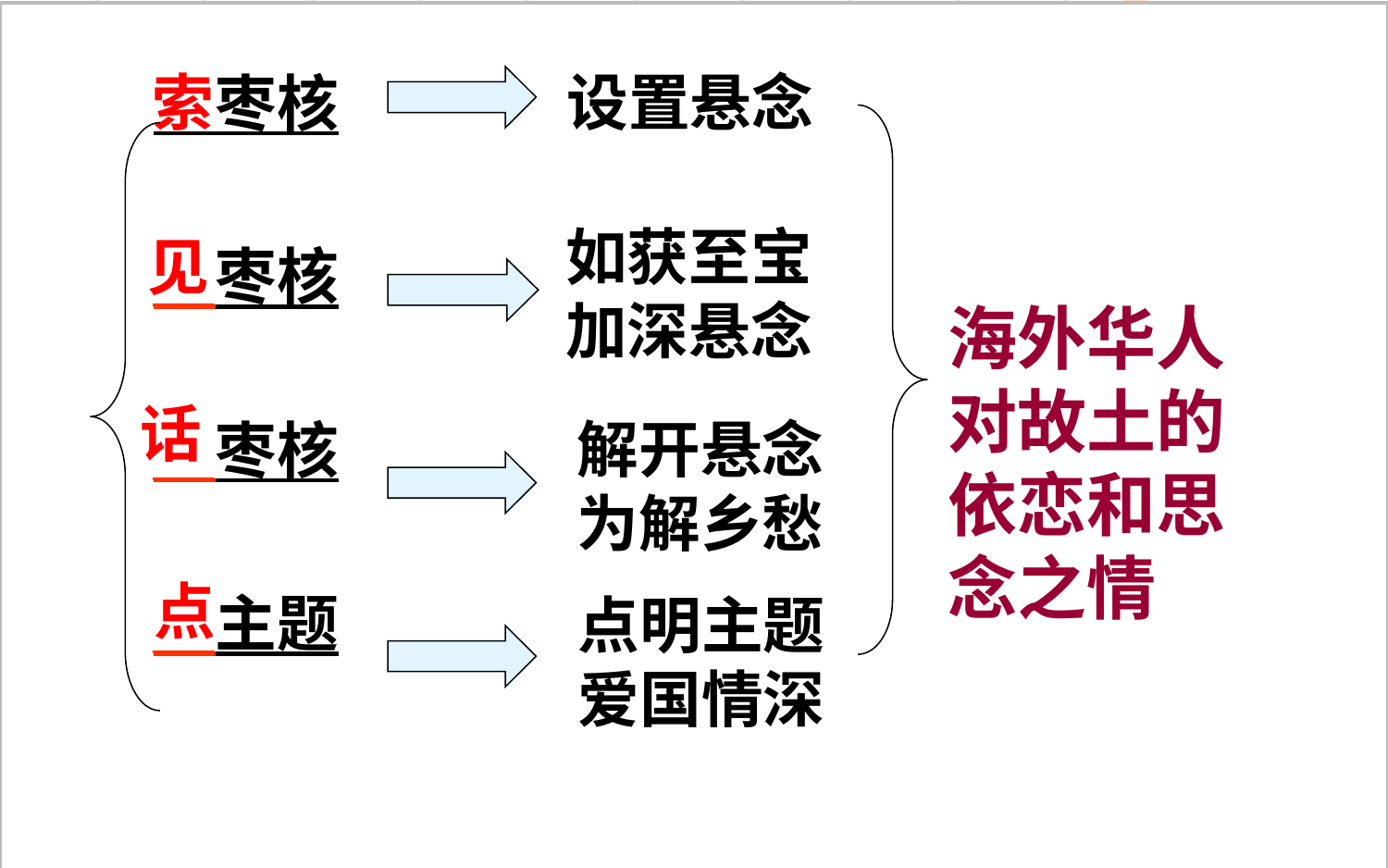

枣核

＿枣核

＿枣核

＿主题

索
设置悬念

如获至宝
加深悬念
见

海外华人对故土的
依恋和思念之情
话
解开悬念
为解乡愁

点
点明主题
爱国情深